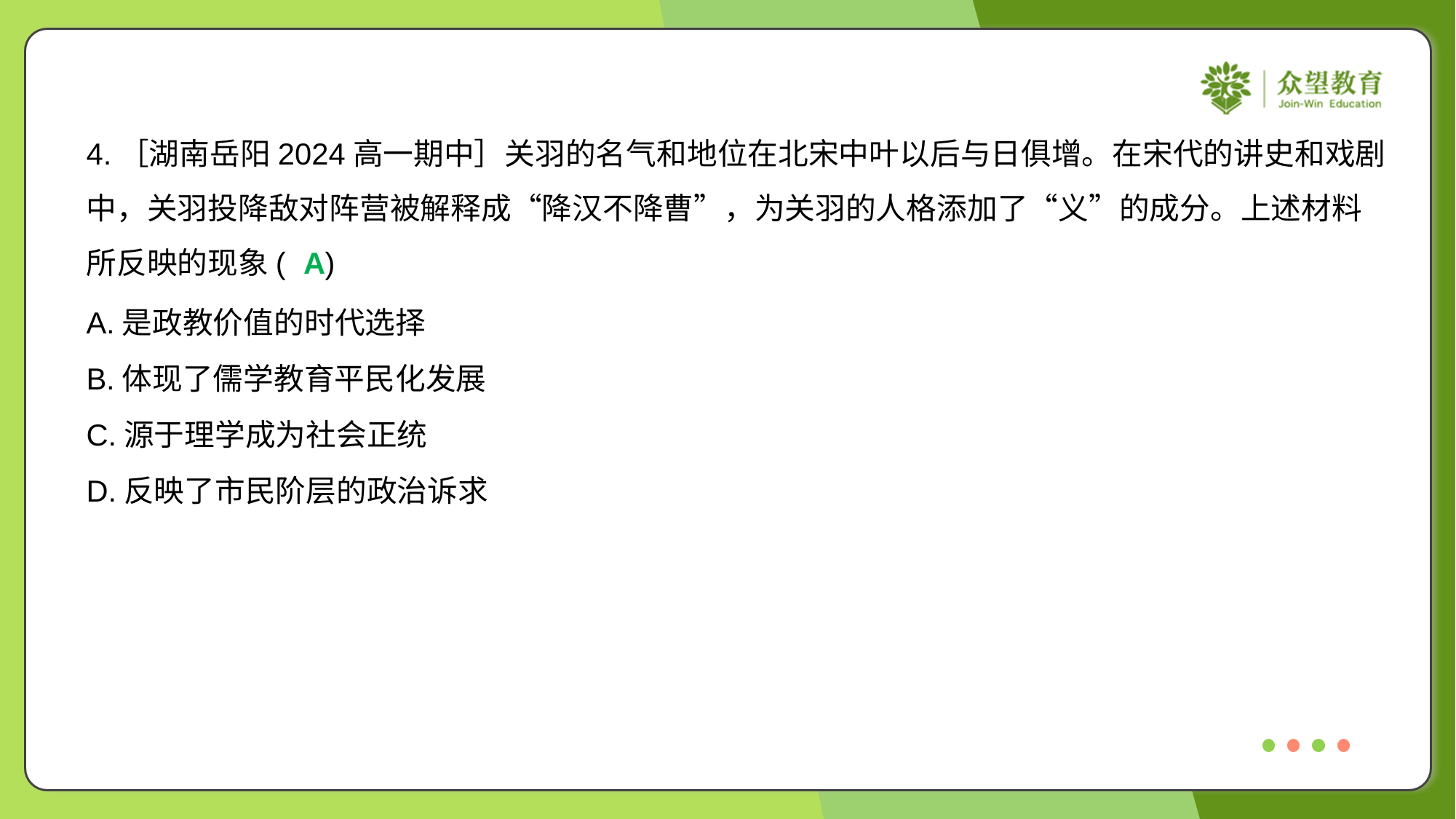

4.［湖南岳阳2024高一期中］关羽的名气和地位在北宋中叶以后与日俱增。在宋代的讲史和戏剧
中，关羽投降敌对阵营被解释成“降汉不降曹”，为关羽的人格添加了“义”的成分。上述材料
所反映的现象(     )
A
A.是政教价值的时代选择
B.体现了儒学教育平民化发展
C.源于理学成为社会正统
D.反映了市民阶层的政治诉求